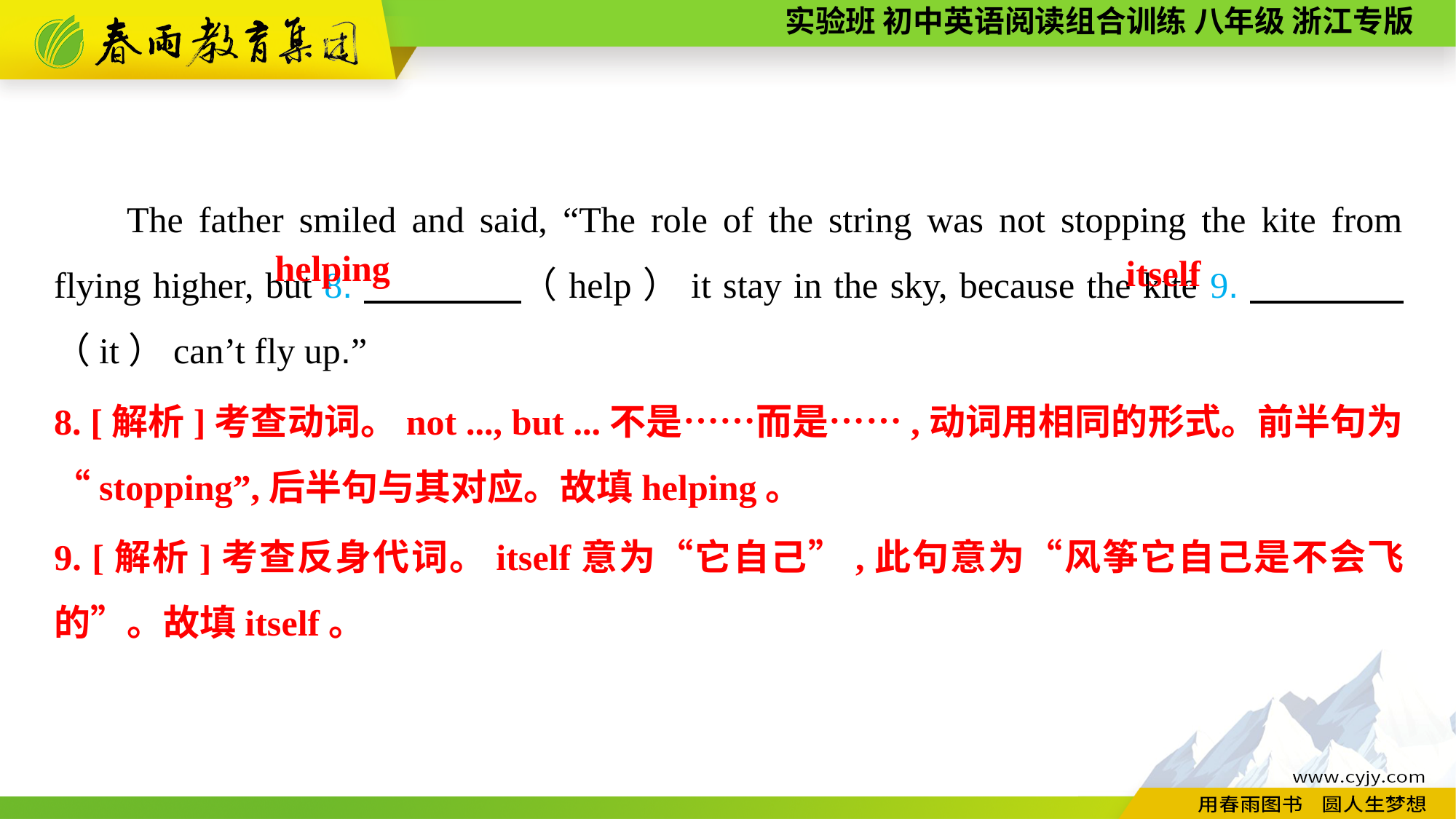

The father smiled and said, “The role of the string was not stopping the kite from flying higher, but 8.　　　　（help）it stay in the sky, because the kite 9.　　　　（it）can’t fly up.”
helping
itself
8. [解析]考查动词。not ..., but ...不是……而是……,动词用相同的形式。前半句为“stopping”,后半句与其对应。故填helping。
9. [解析]考查反身代词。itself意为“它自己”,此句意为“风筝它自己是不会飞的”。故填itself。